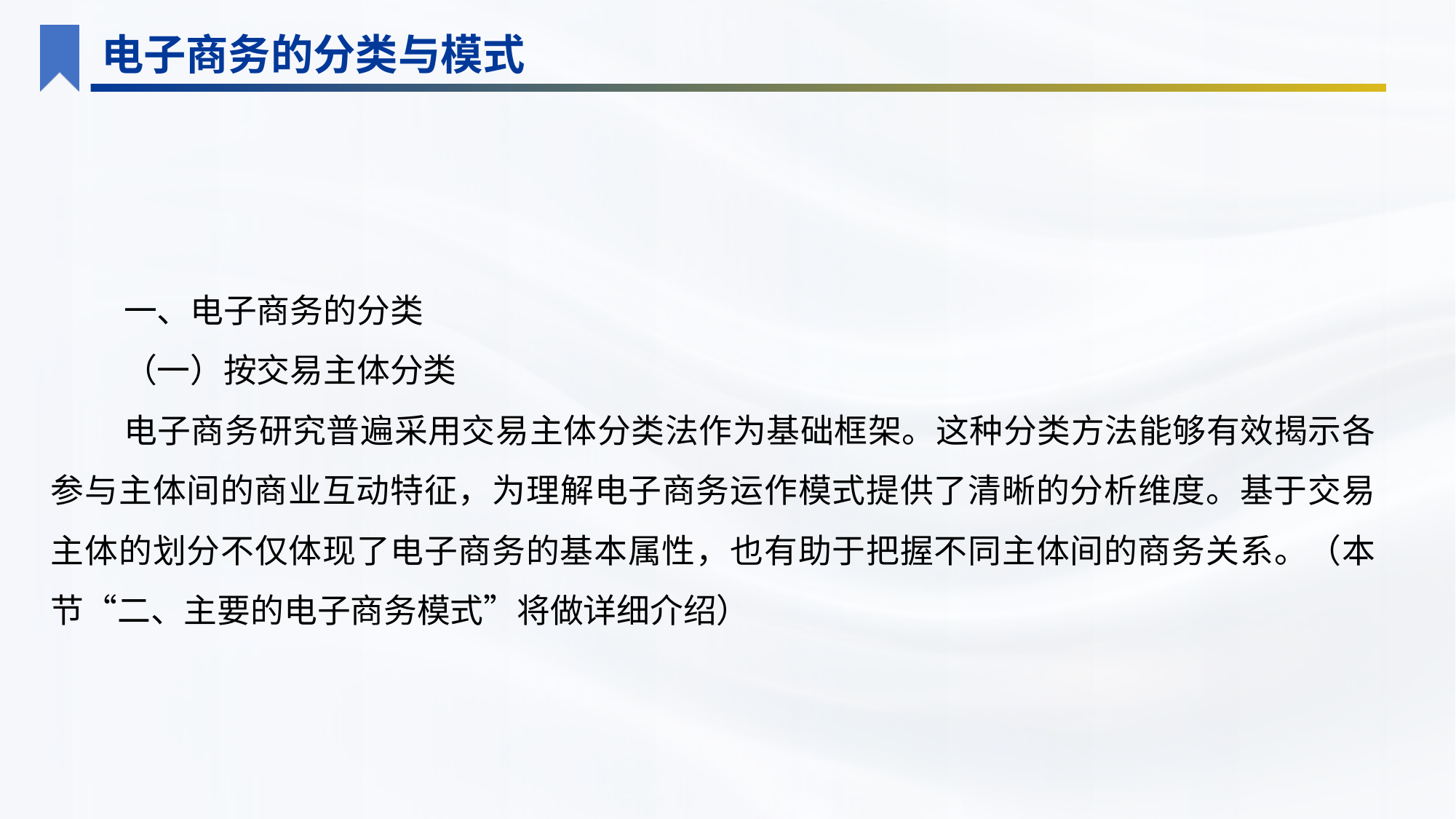

电子商务的分类与模式
一、电子商务的分类
（一）按交易主体分类
电子商务研究普遍采用交易主体分类法作为基础框架。这种分类方法能够有效揭示各参与主体间的商业互动特征，为理解电子商务运作模式提供了清晰的分析维度。基于交易主体的划分不仅体现了电子商务的基本属性，也有助于把握不同主体间的商务关系。（本节“二、主要的电子商务模式”将做详细介绍）